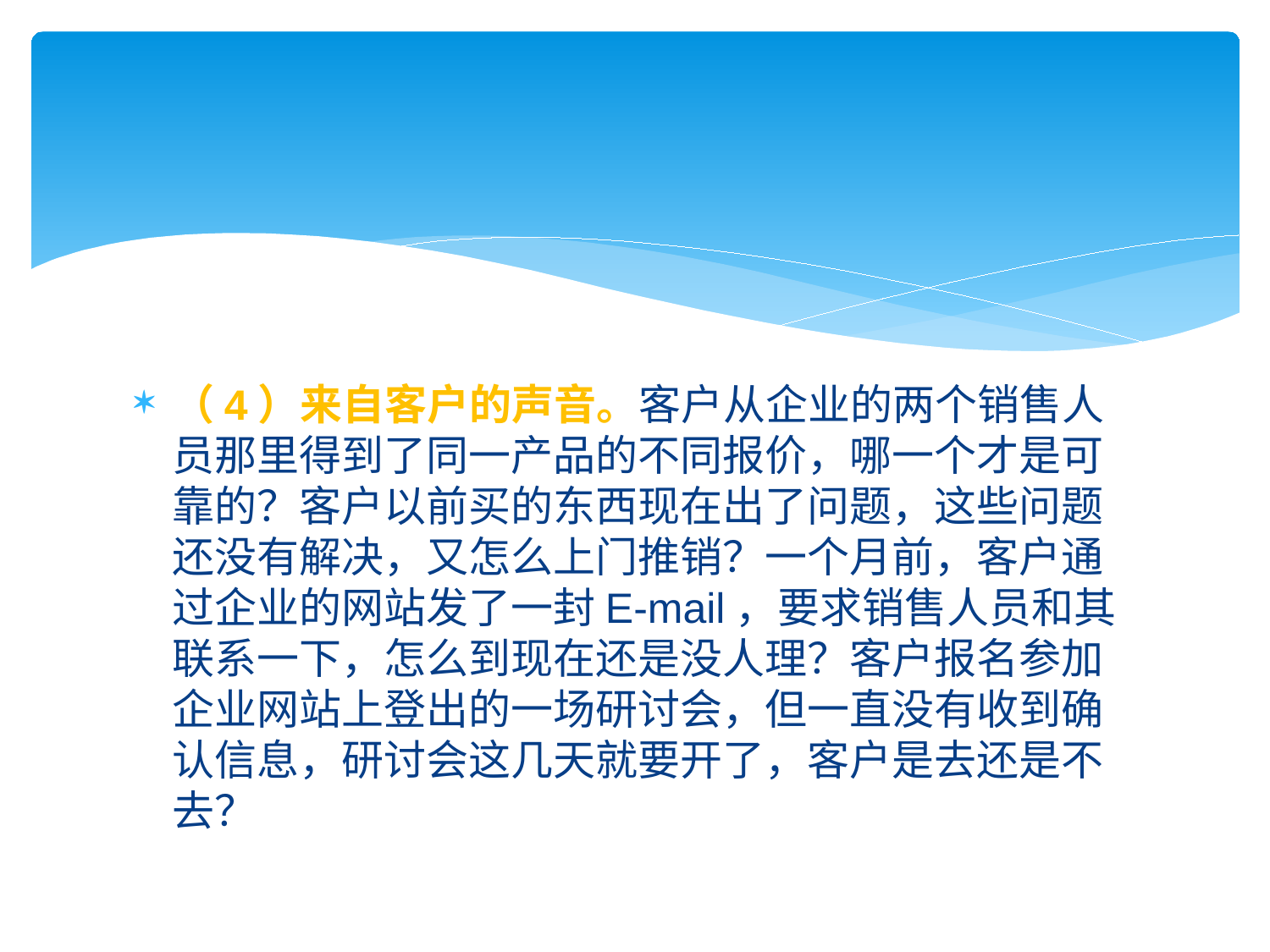

（4）来自客户的声音。客户从企业的两个销售人员那里得到了同一产品的不同报价，哪一个才是可靠的？客户以前买的东西现在出了问题，这些问题还没有解决，又怎么上门推销？一个月前，客户通过企业的网站发了一封E-mail，要求销售人员和其联系一下，怎么到现在还是没人理？客户报名参加企业网站上登出的一场研讨会，但一直没有收到确认信息，研讨会这几天就要开了，客户是去还是不去？